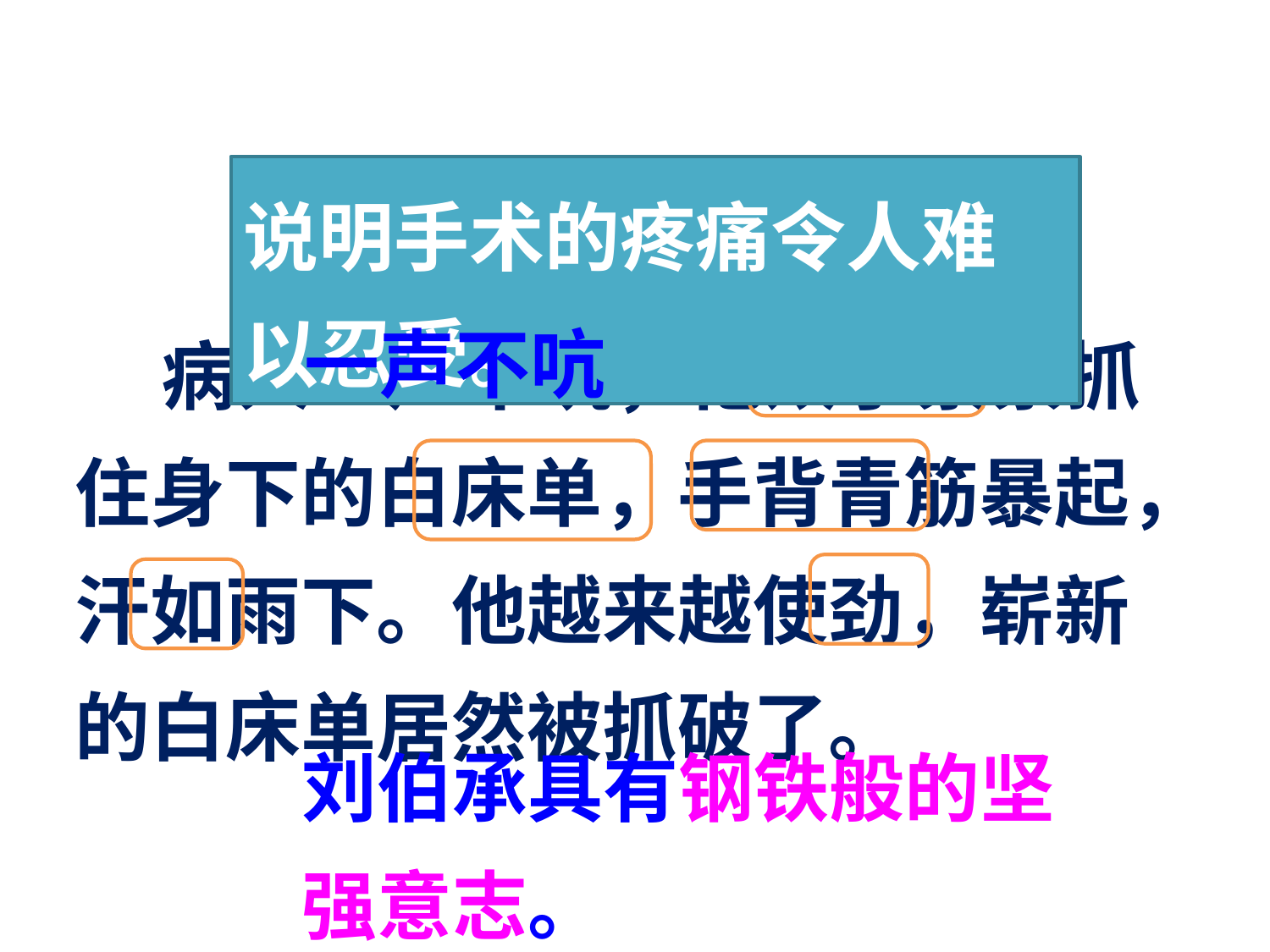

说明手术的疼痛令人难以忍受。
    病人一声不吭，他双手紧紧抓住身下的白床单，手背青筋暴起，汗如雨下。他越来越使劲，崭新的白床单居然被抓破了。
一声不吭

刘伯承具有钢铁般的坚强意志。